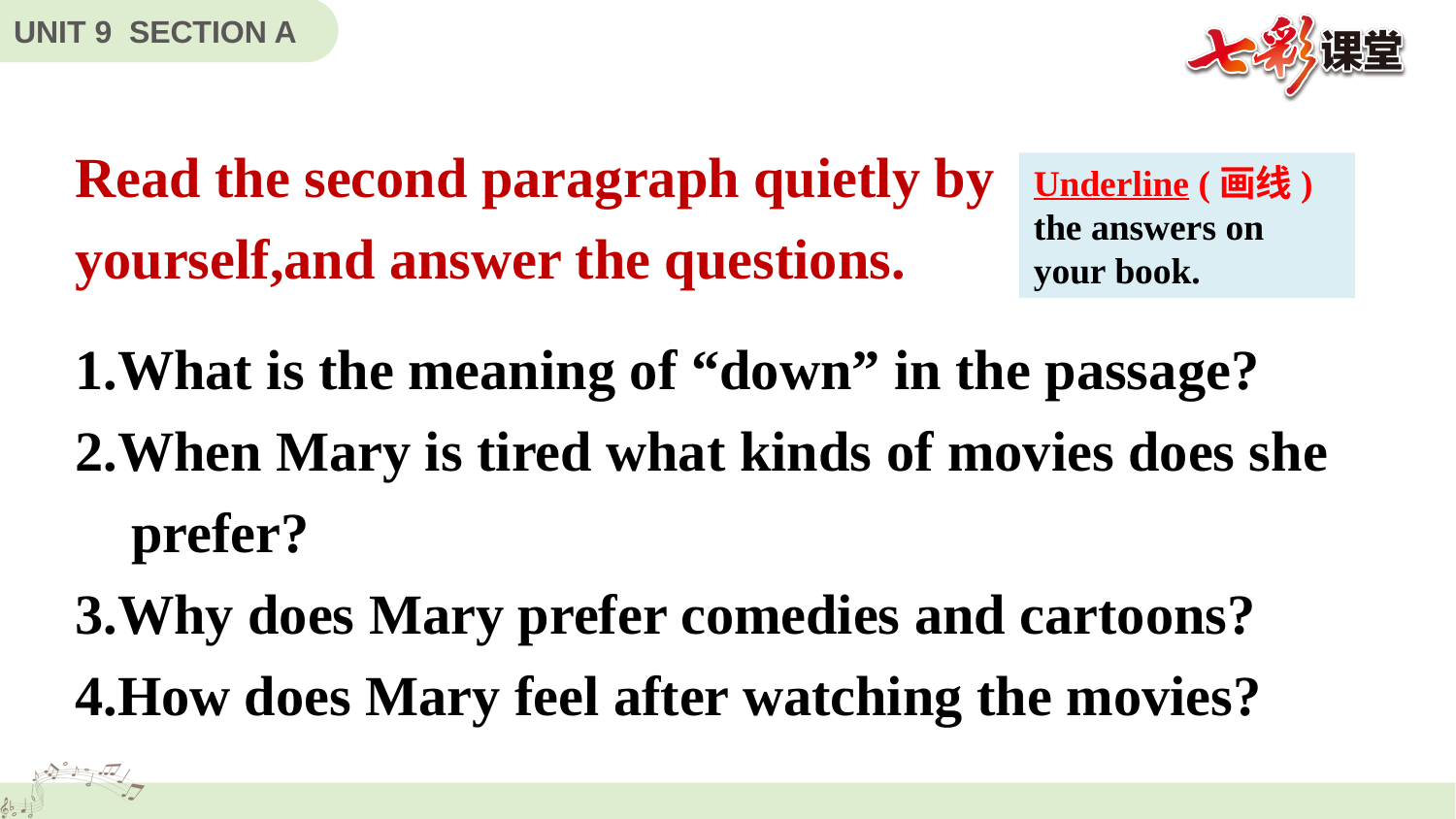

Read the second paragraph quietly by yourself,and answer the questions.
Underline (画线)
the answers on your book.
1.What is the meaning of “down” in the passage?
2.When Mary is tired what kinds of movies does she
    prefer?
3.Why does Mary prefer comedies and cartoons?
4.How does Mary feel after watching the movies?